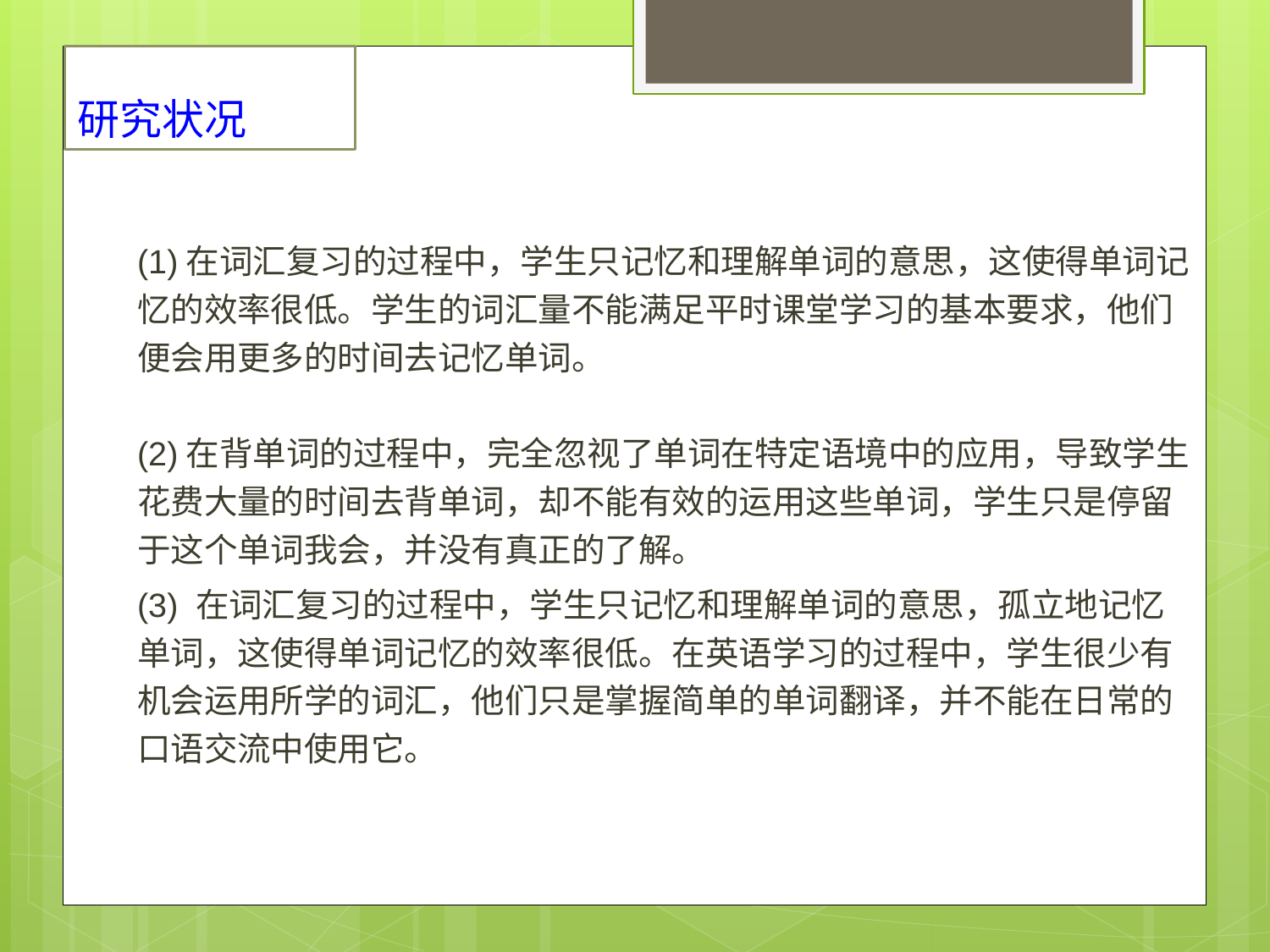

# 研究状况
(1)在词汇复习的过程中，学生只记忆和理解单词的意思，这使得单词记忆的效率很低。学生的词汇量不能满足平时课堂学习的基本要求，他们便会用更多的时间去记忆单词。
(2)在背单词的过程中，完全忽视了单词在特定语境中的应用，导致学生花费大量的时间去背单词，却不能有效的运用这些单词，学生只是停留于这个单词我会，并没有真正的了解。
(3) 在词汇复习的过程中，学生只记忆和理解单词的意思，孤立地记忆单词，这使得单词记忆的效率很低。在英语学习的过程中，学生很少有机会运用所学的词汇，他们只是掌握简单的单词翻译，并不能在日常的口语交流中使用它。